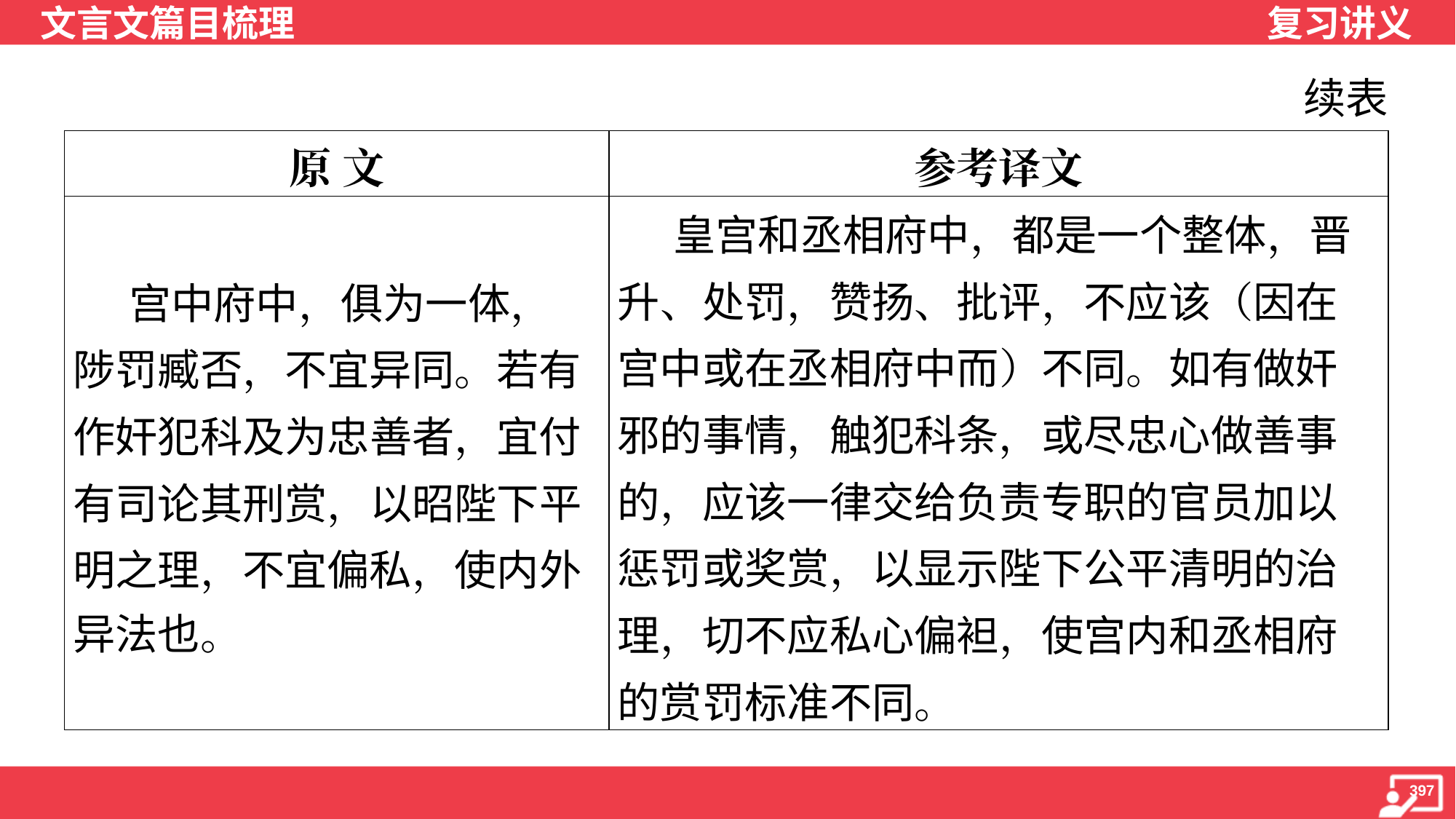

续表
| 原 文 | 参考译文 |
| --- | --- |
| 宫中府中，俱为一体， 陟罚臧否，不宜异同。若有 作奸犯科及为忠善者，宜付 有司论其刑赏，以昭陛下平 明之理，不宜偏私，使内外 异法也。 | 皇宫和丞相府中，都是一个整体，晋升、处罚，赞扬、批评，不应该（因在宫中或在丞相府中而）不同。如有做奸邪的事情，触犯科条，或尽忠心做善事的，应该一律交给负责专职的官员加以惩罚或奖赏，以显示陛下公平清明的治理，切不应私心偏袒，使宫内和丞相府的赏罚标准不同。 |